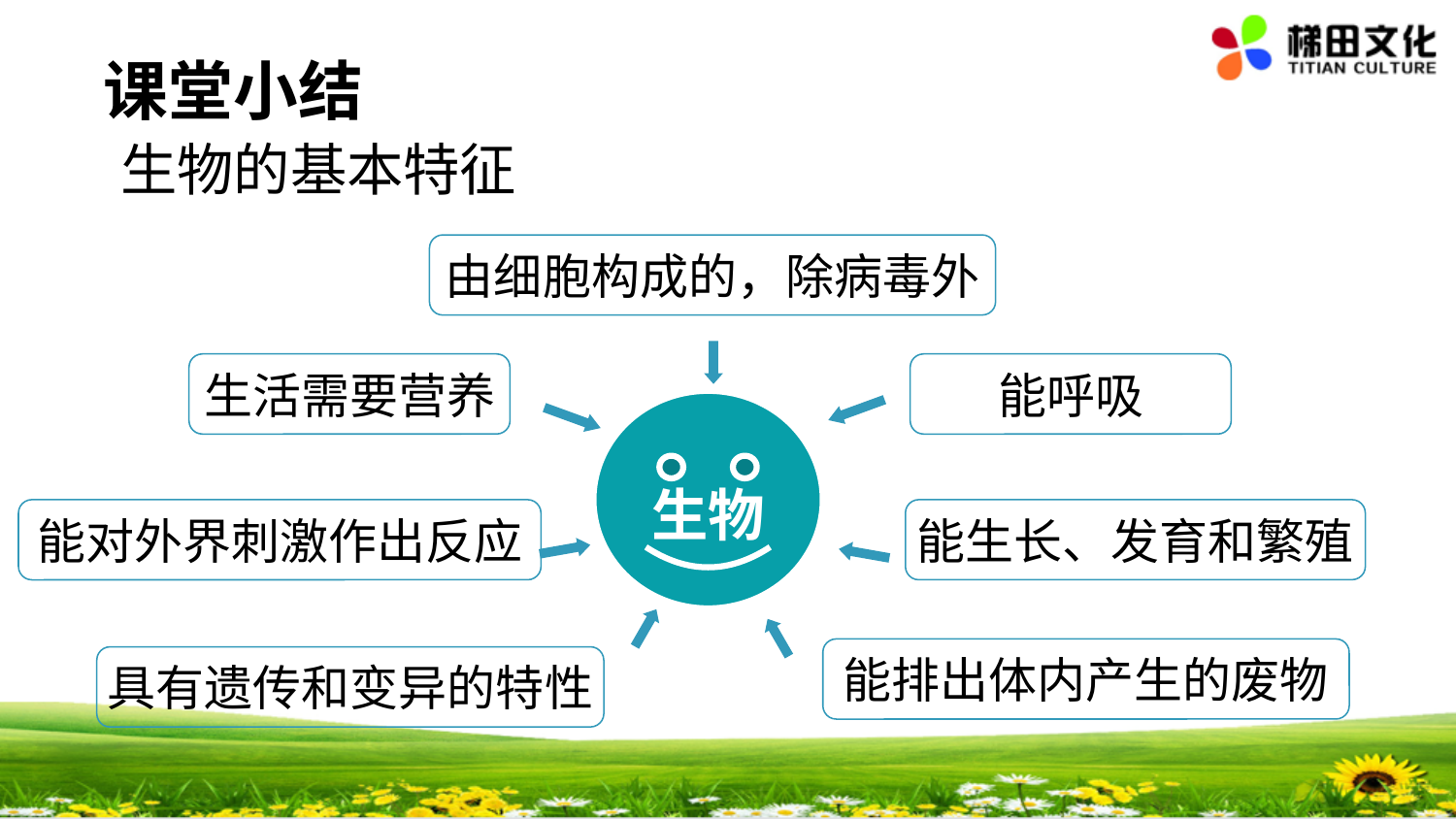

#
课堂小结
生物的基本特征
由细胞构成的，除病毒外

生活需要营养
能呼吸

生物
能对外界刺激作出反应
能生长、发育和繁殖

能排出体内产生的废物
具有遗传和变异的特性